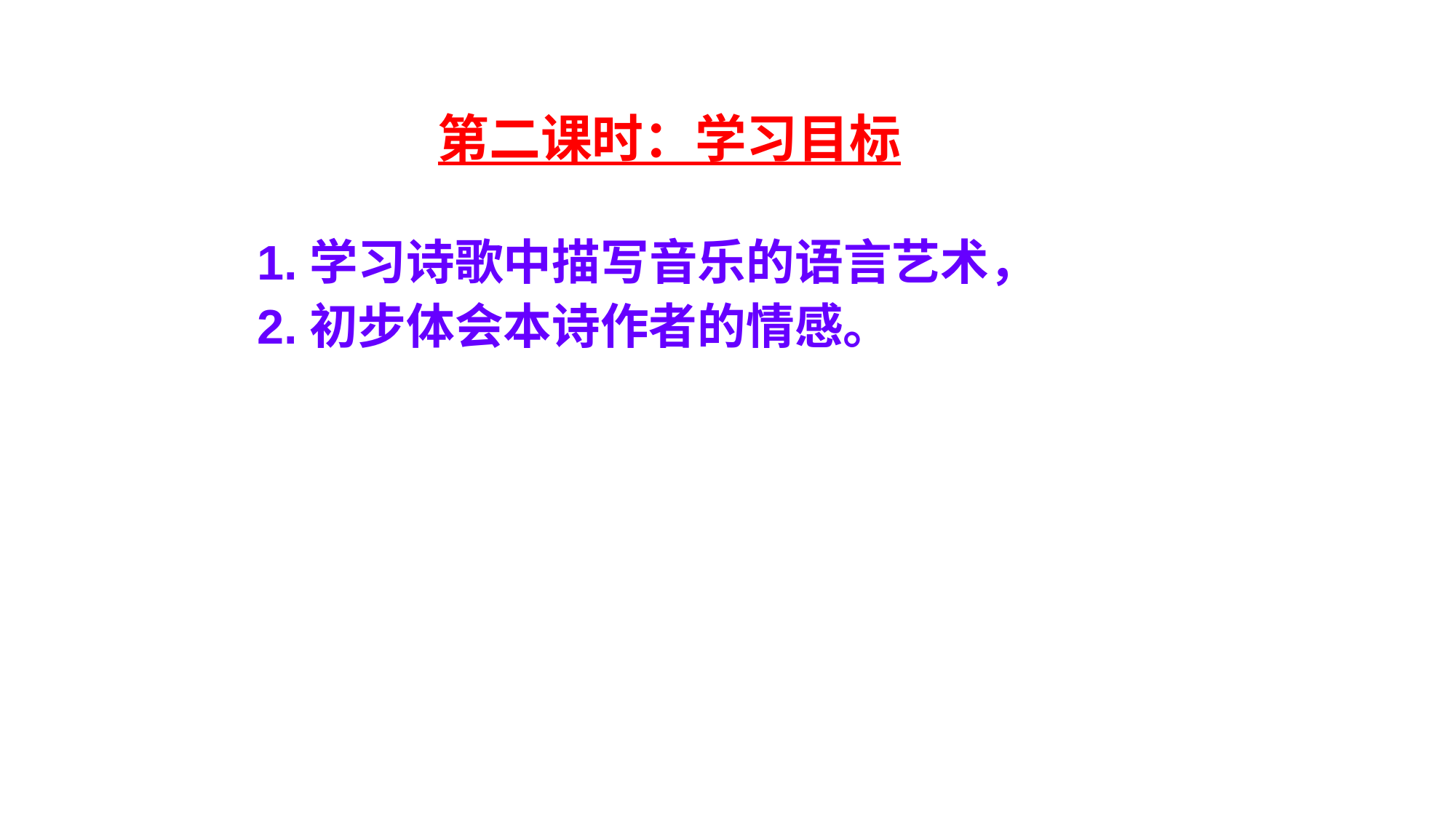

第二课时：学习目标
1.学习诗歌中描写音乐的语言艺术，
2.初步体会本诗作者的情感。